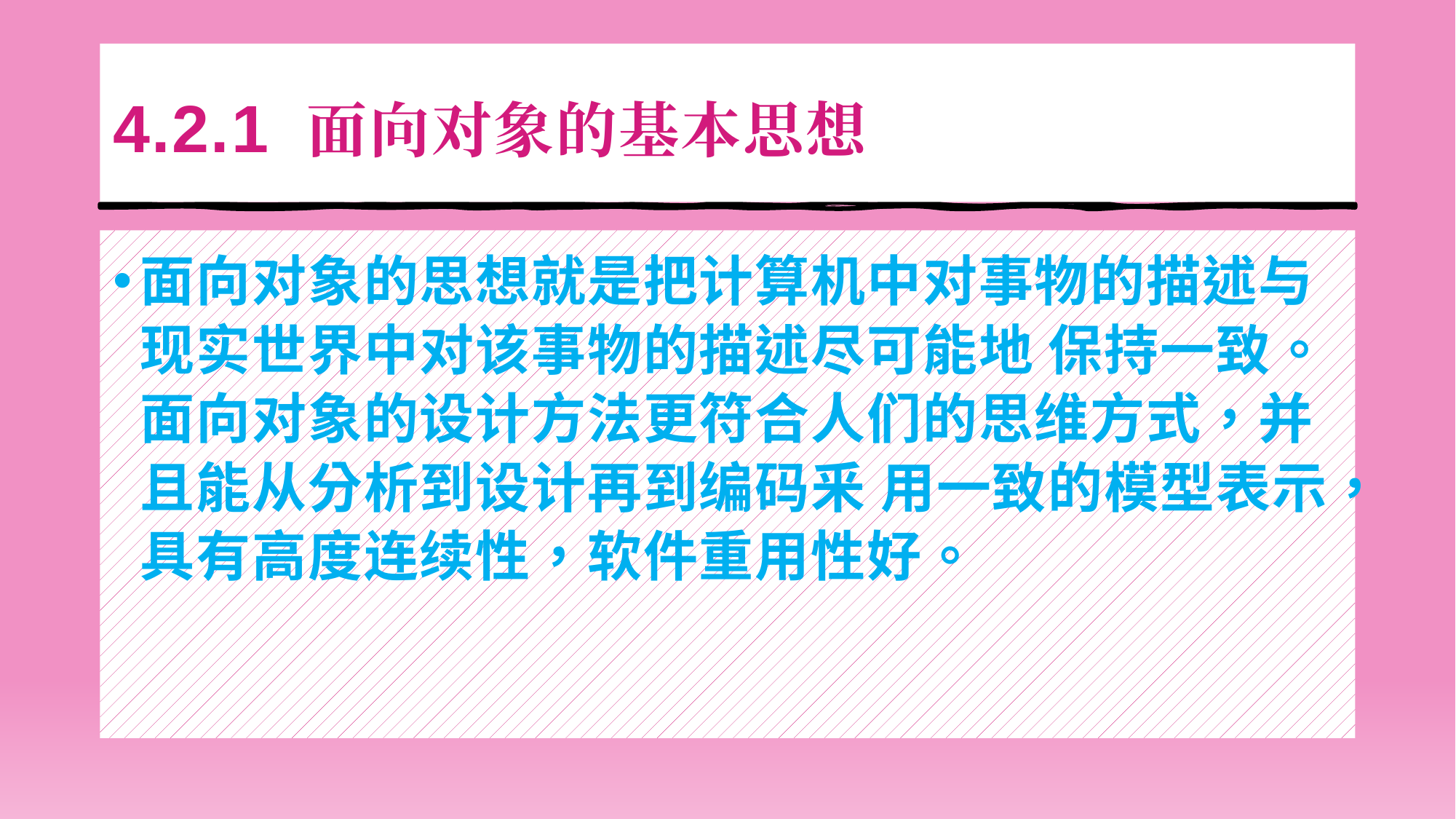

# 4.2.1 面向对象的基本思想
面向对象的思想就是把计算机中对事物的描述与现实世界中对该事物的描述尽可能地 保持一致。面向对象的设计方法更符合人们的思维方式，并且能从分析到设计再到编码釆 用一致的模型表示，具有高度连续性，软件重用性好。